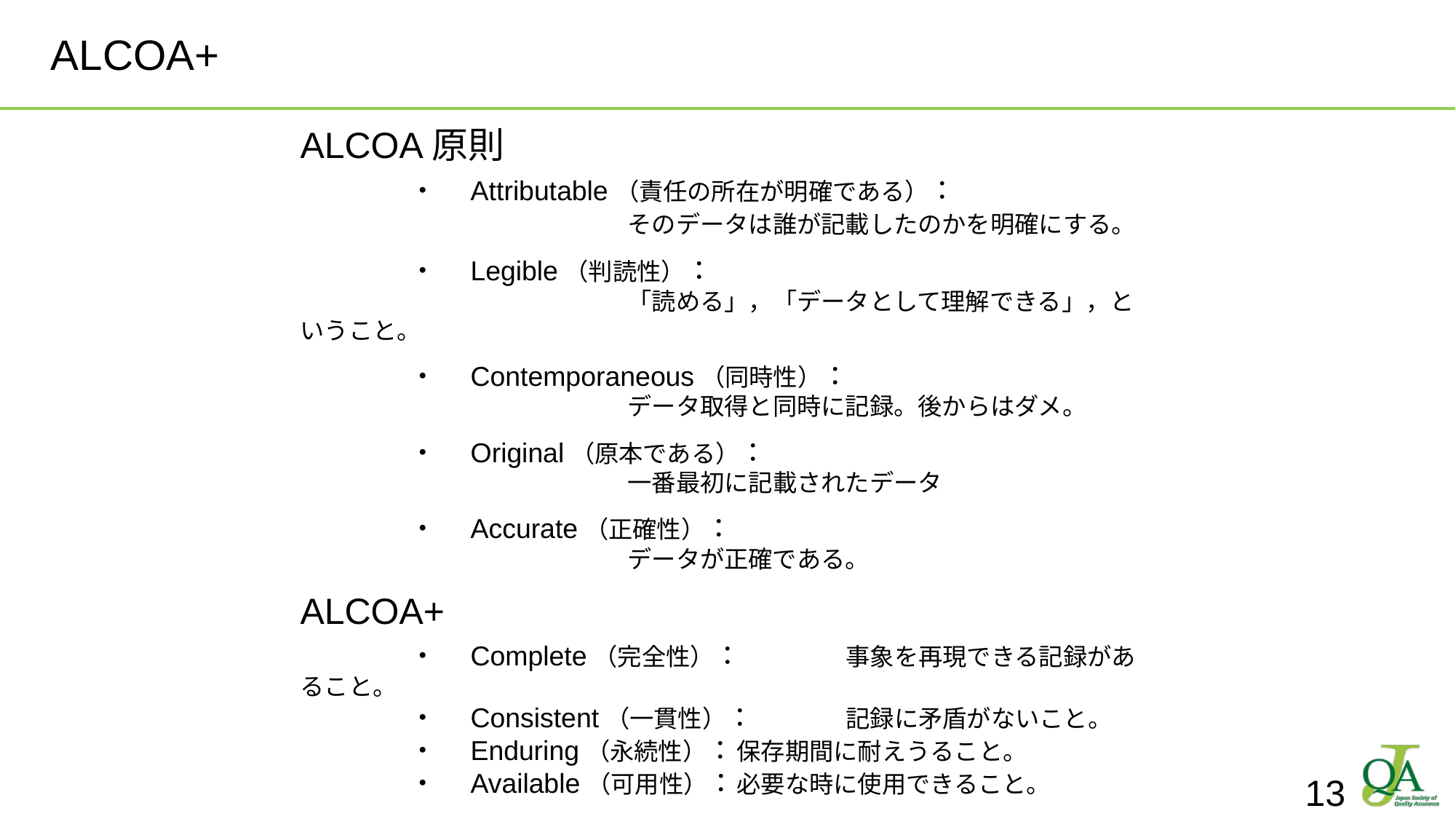

# ALCOA+
ALCOA原則

	・　Attributable（責任の所在が明確である）：
			そのデータは誰が記載したのかを明確にする。

	・　Legible（判読性）：
			「読める」，「データとして理解できる」，ということ。

	・　Contemporaneous（同時性）：
			データ取得と同時に記録。後からはダメ。

	・　Original（原本である）：
			一番最初に記載されたデータ

	・　Accurate（正確性）：
			データが正確である。

ALCOA+

	・　Complete（完全性）：	事象を再現できる記録があること。
	・　Consistent（一貫性）：	記録に矛盾がないこと。
	・　Enduring（永続性）：	保存期間に耐えうること。
	・　Available（可用性）：	必要な時に使用できること。